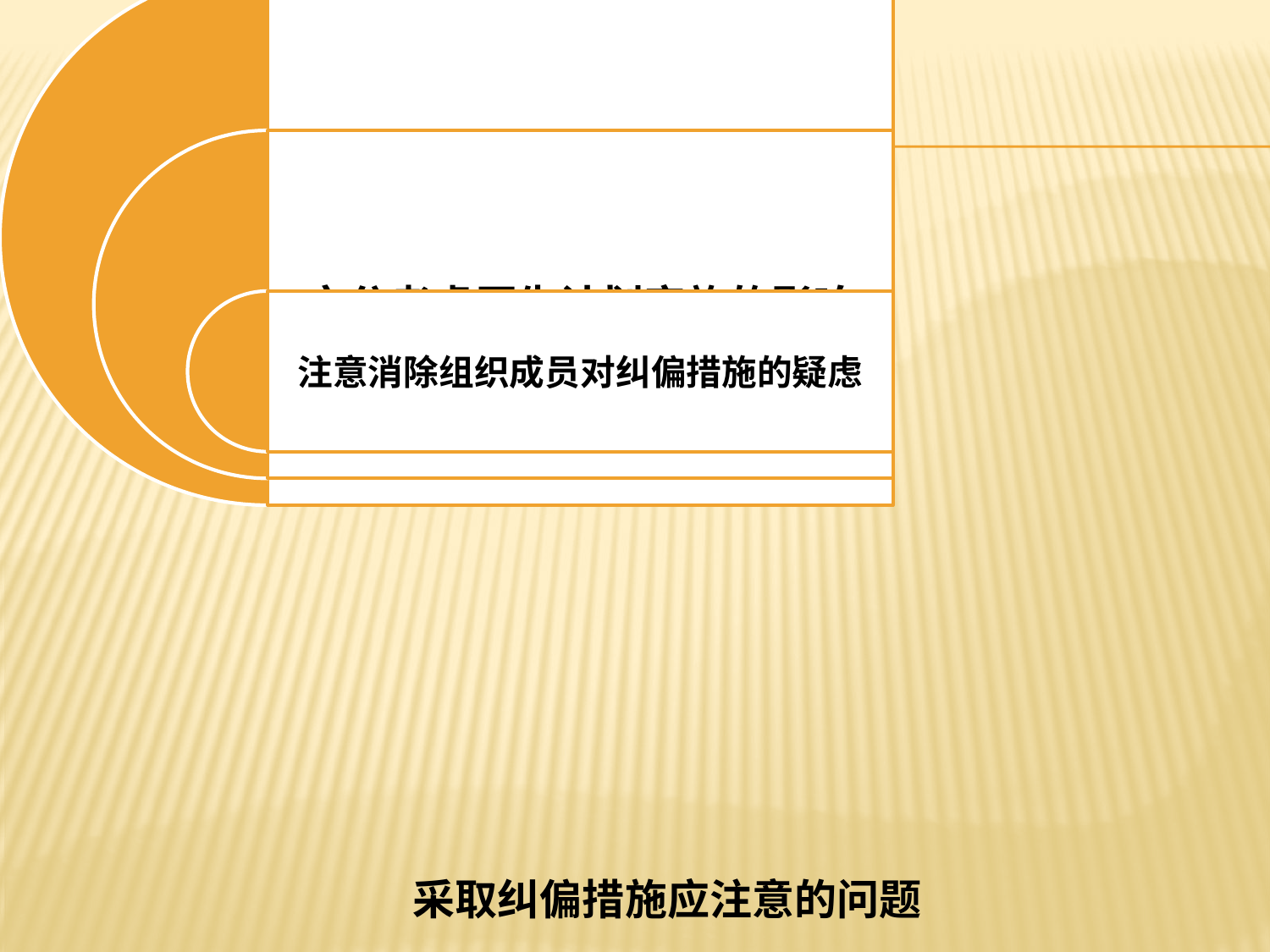

# 第二节控制过程
四、采取措施纠正偏差

使纠偏方案双重优化
充分考虑原先计划实施的影响
注意消除组织成员对纠偏措施的疑虑
采取纠偏措施应注意的问题